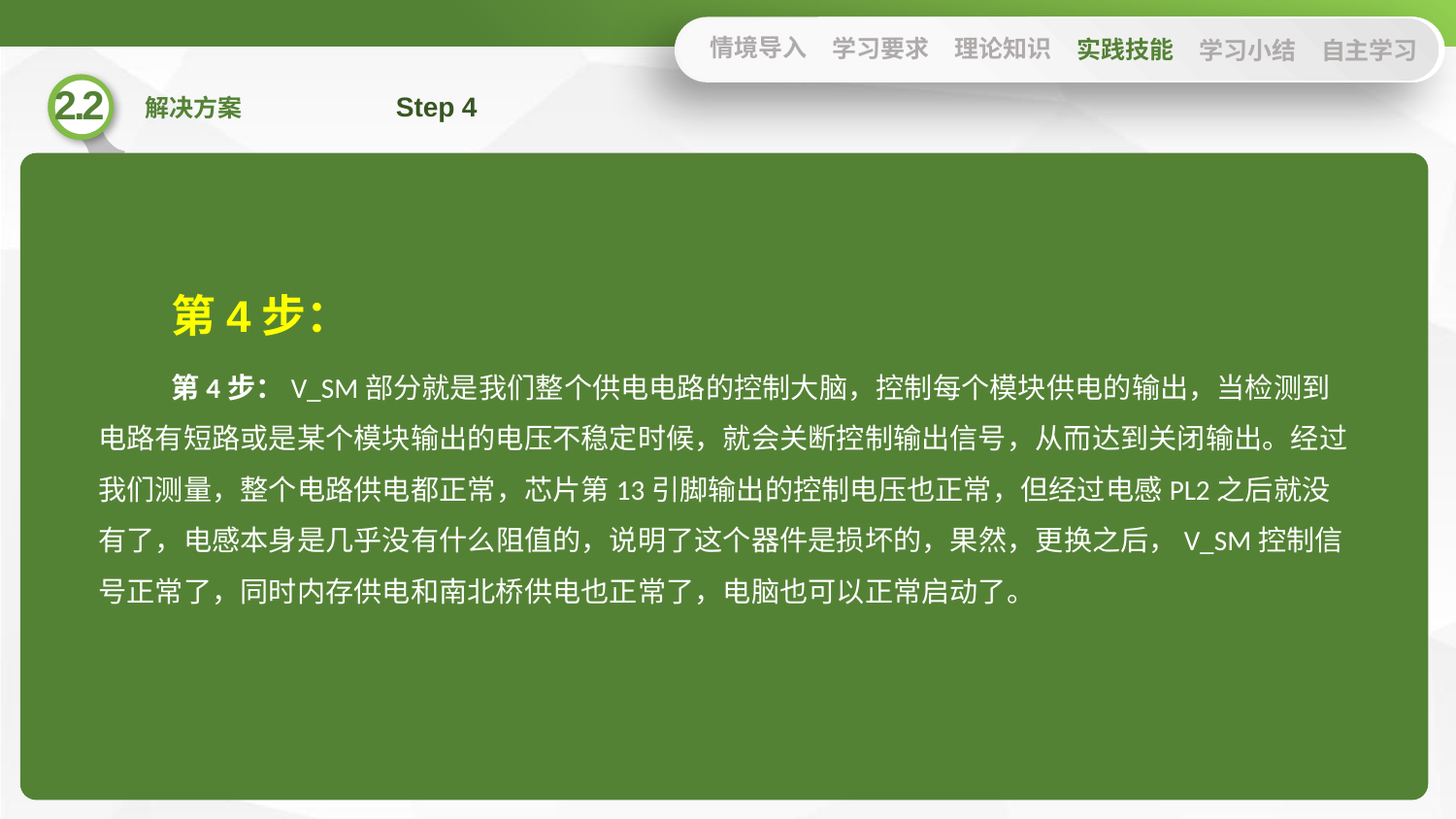

情境导入
学习要求
理论知识
实践技能
学习小结
自主学习
Step 4
第4步：
第4步：V_SM部分就是我们整个供电电路的控制大脑，控制每个模块供电的输出，当检测到电路有短路或是某个模块输出的电压不稳定时候，就会关断控制输出信号，从而达到关闭输出。经过我们测量，整个电路供电都正常，芯片第13引脚输出的控制电压也正常，但经过电感PL2之后就没有了，电感本身是几乎没有什么阻值的，说明了这个器件是损坏的，果然，更换之后，V_SM控制信号正常了，同时内存供电和南北桥供电也正常了，电脑也可以正常启动了。